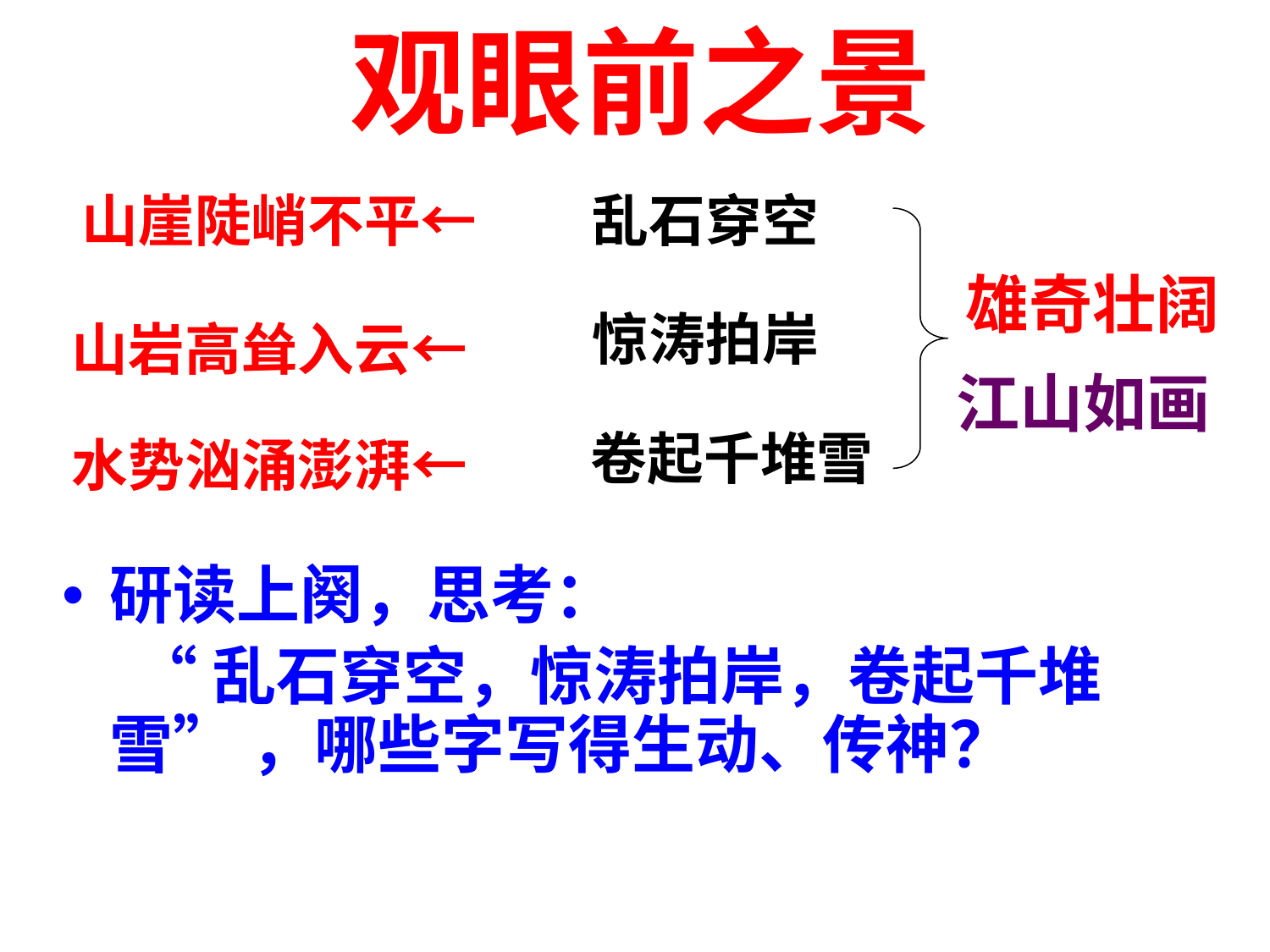

# 观眼前之景
山崖陡峭不平←
乱石穿空

研读上阕，思考：
     “乱石穿空，惊涛拍岸，卷起千堆雪” ，哪些字写得生动、传神？

雄奇壮阔
惊涛拍岸
山岩高耸入云←
江山如画
卷起千堆雪
水势汹涌澎湃←